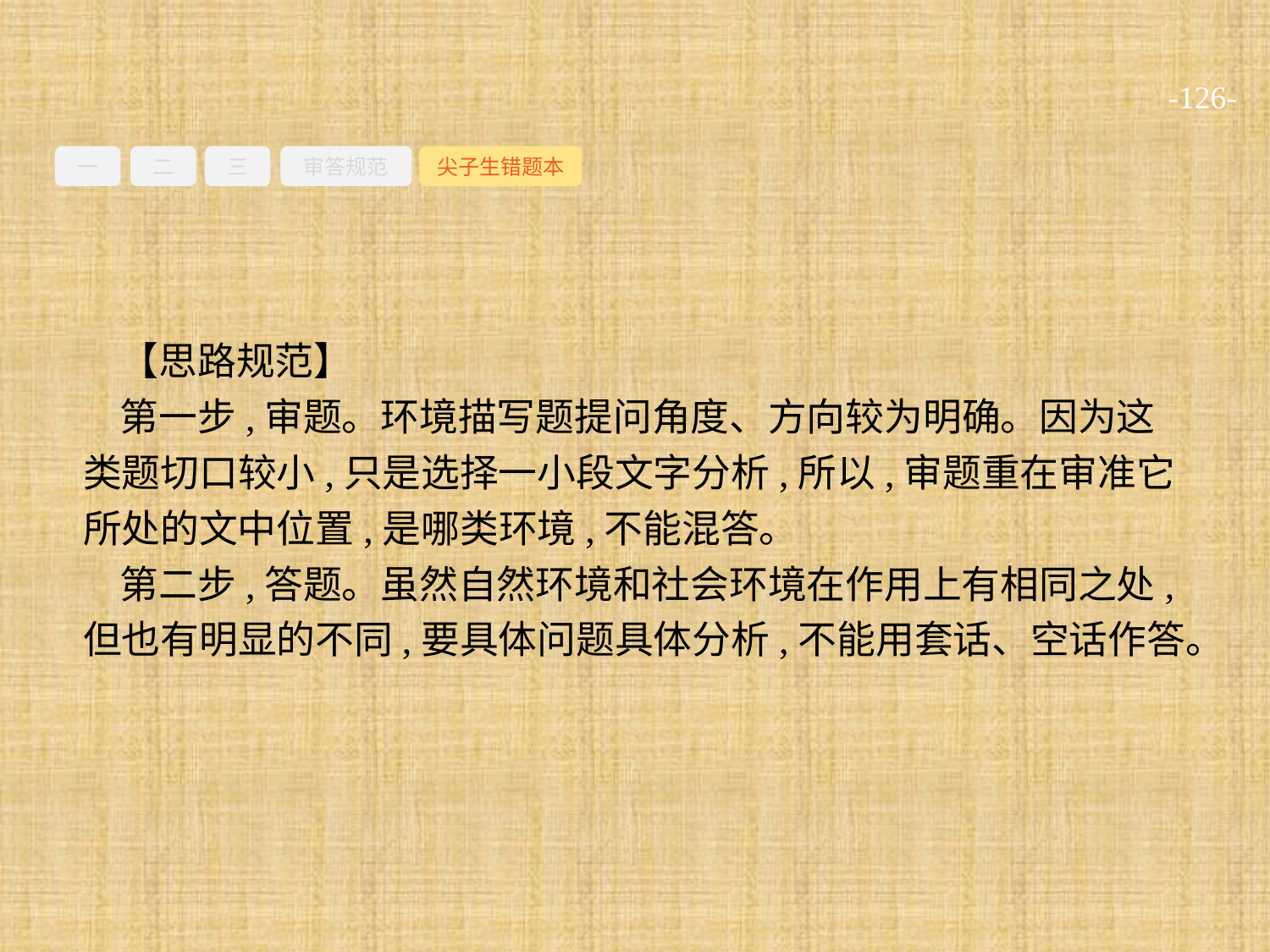

-126-
一
二
三
审答规范
尖子生错题本
【思路规范】
第一步,审题。环境描写题提问角度、方向较为明确。因为这类题切口较小,只是选择一小段文字分析,所以,审题重在审准它所处的文中位置,是哪类环境,不能混答。
第二步,答题。虽然自然环境和社会环境在作用上有相同之处,但也有明显的不同,要具体问题具体分析,不能用套话、空话作答。